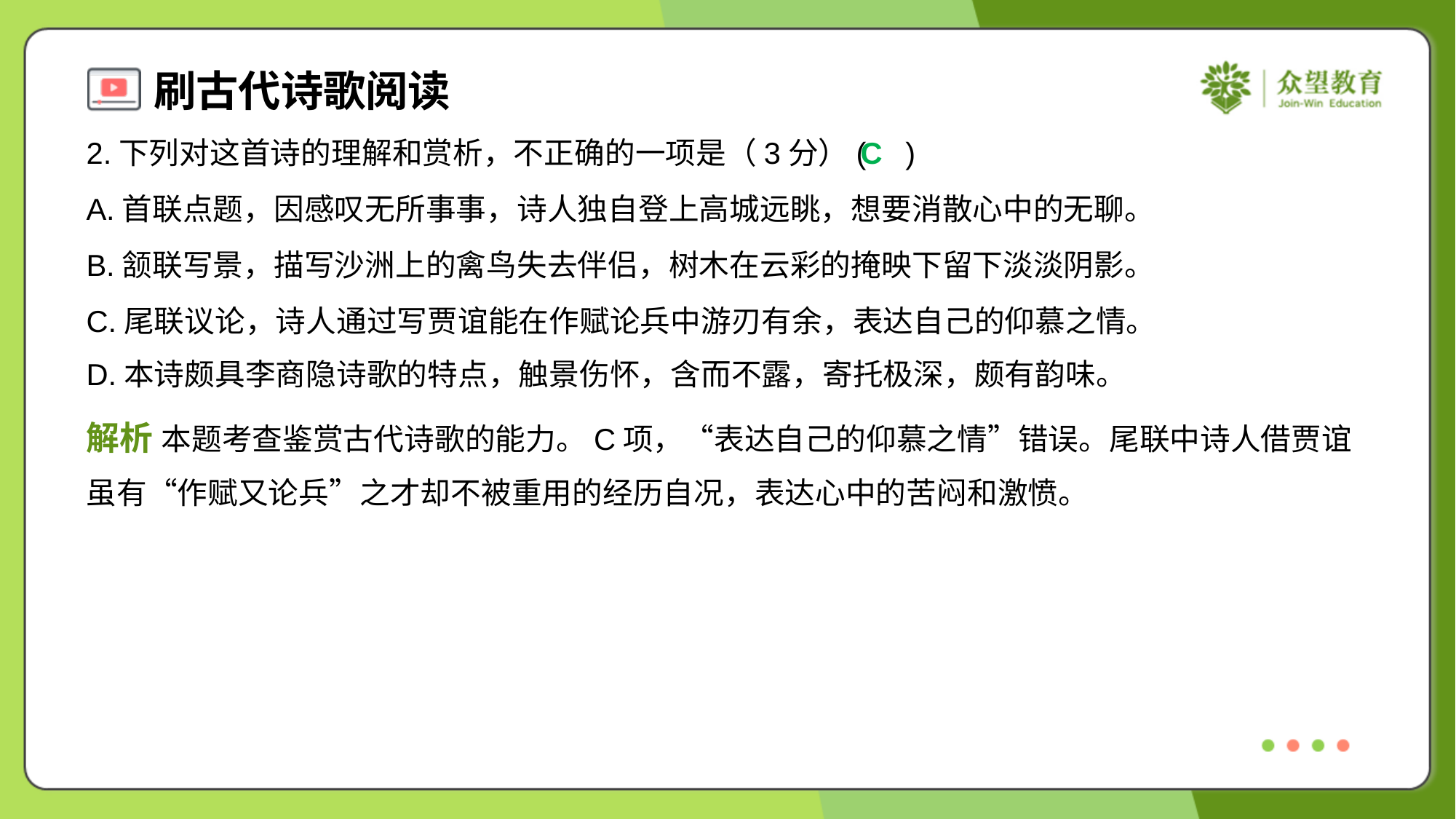

2.下列对这首诗的理解和赏析，不正确的一项是（3分）(     )
C
A.首联点题，因感叹无所事事，诗人独自登上高城远眺，想要消散心中的无聊。
B.颔联写景，描写沙洲上的禽鸟失去伴侣，树木在云彩的掩映下留下淡淡阴影。
C.尾联议论，诗人通过写贾谊能在作赋论兵中游刃有余，表达自己的仰慕之情。
D.本诗颇具李商隐诗歌的特点，触景伤怀，含而不露，寄托极深，颇有韵味。
解析 本题考查鉴赏古代诗歌的能力。C项，“表达自己的仰慕之情”错误。尾联中诗人借贾谊
虽有“作赋又论兵”之才却不被重用的经历自况，表达心中的苦闷和激愤。